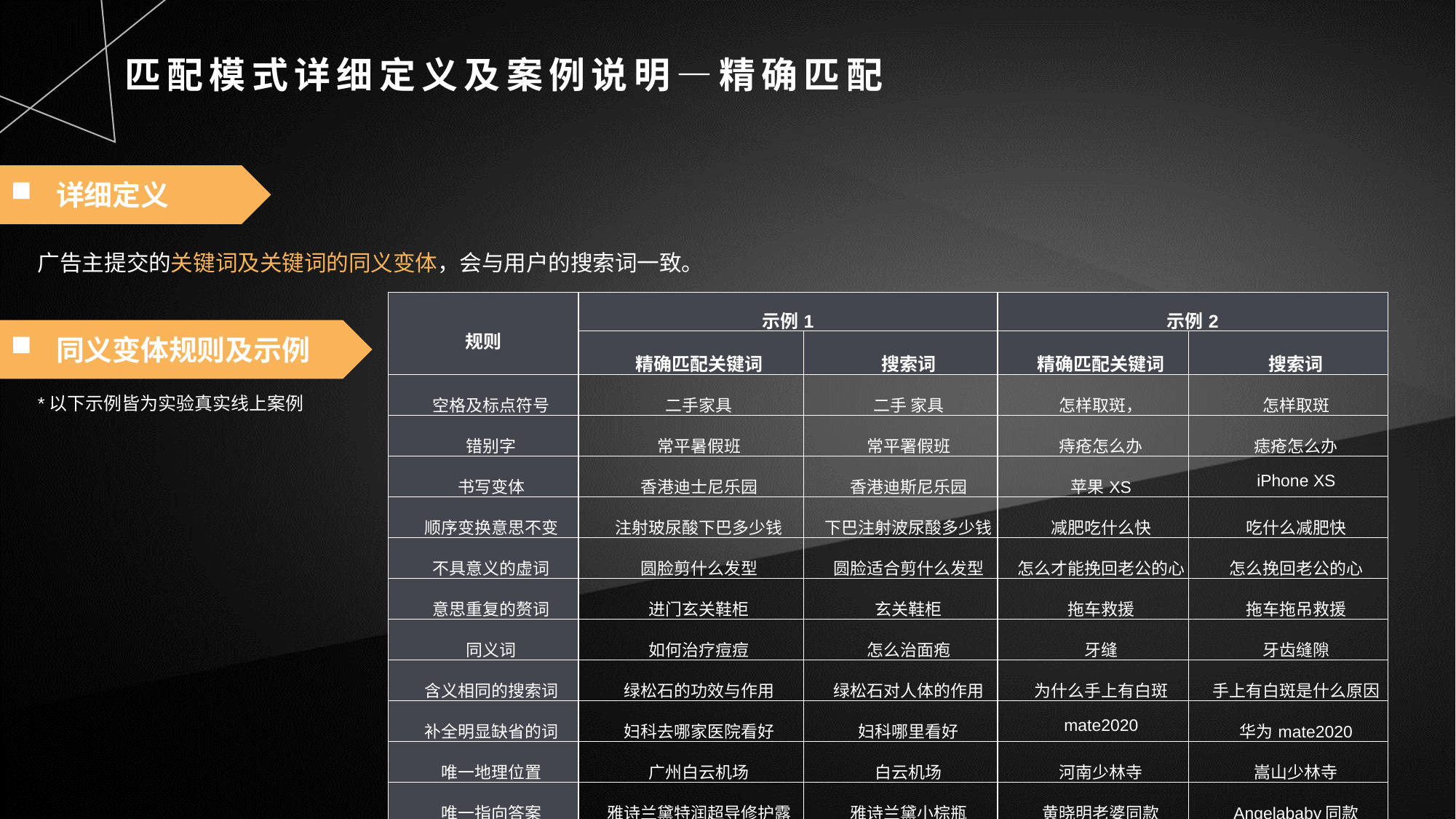

匹配模式详细定义及案例说明—精确匹配
详细定义
广告主提交的关键词及关键词的同义变体，会与用户的搜索词一致。
| 规则 | 示例1 |  | 示例2 |  |
| --- | --- | --- | --- | --- |
|  | 精确匹配关键词 | 搜索词 | 精确匹配关键词 | 搜索词 |
| 空格及标点符号 | 二手家具 | 二手 家具 | 怎样取斑， | 怎样取斑 |
| 错别字 | 常平暑假班 | 常平署假班 | 痔疮怎么办 | 痣疮怎么办 |
| 书写变体 | 香港迪士尼乐园 | 香港迪斯尼乐园 | 苹果XS | iPhone XS |
| 顺序变换意思不变 | 注射玻尿酸下巴多少钱 | 下巴注射波尿酸多少钱 | 减肥吃什么快 | 吃什么减肥快 |
| 不具意义的虚词 | 圆脸剪什么发型 | 圆脸适合剪什么发型 | 怎么才能挽回老公的心 | 怎么挽回老公的心 |
| 意思重复的赘词 | 进门玄关鞋柜 | 玄关鞋柜 | 拖车救援 | 拖车拖吊救援 |
| 同义词 | 如何治疗痘痘 | 怎么治面疱 | 牙缝 | 牙齿缝隙 |
| 含义相同的搜索词 | 绿松石的功效与作用 | 绿松石对人体的作用 | 为什么手上有白斑 | 手上有白斑是什么原因 |
| 补全明显缺省的词 | 妇科去哪家医院看好 | 妇科哪里看好 | mate2020 | 华为mate2020 |
| 唯一地理位置 | 广州白云机场 | 白云机场 | 河南少林寺 | 嵩山少林寺 |
| 唯一指向答案 | 雅诗兰黛特润超导修护露 | 雅诗兰黛小棕瓶 | 黄晓明老婆同款 | Angelababy同款 |
同义变体规则及示例
*以下示例皆为实验真实线上案例